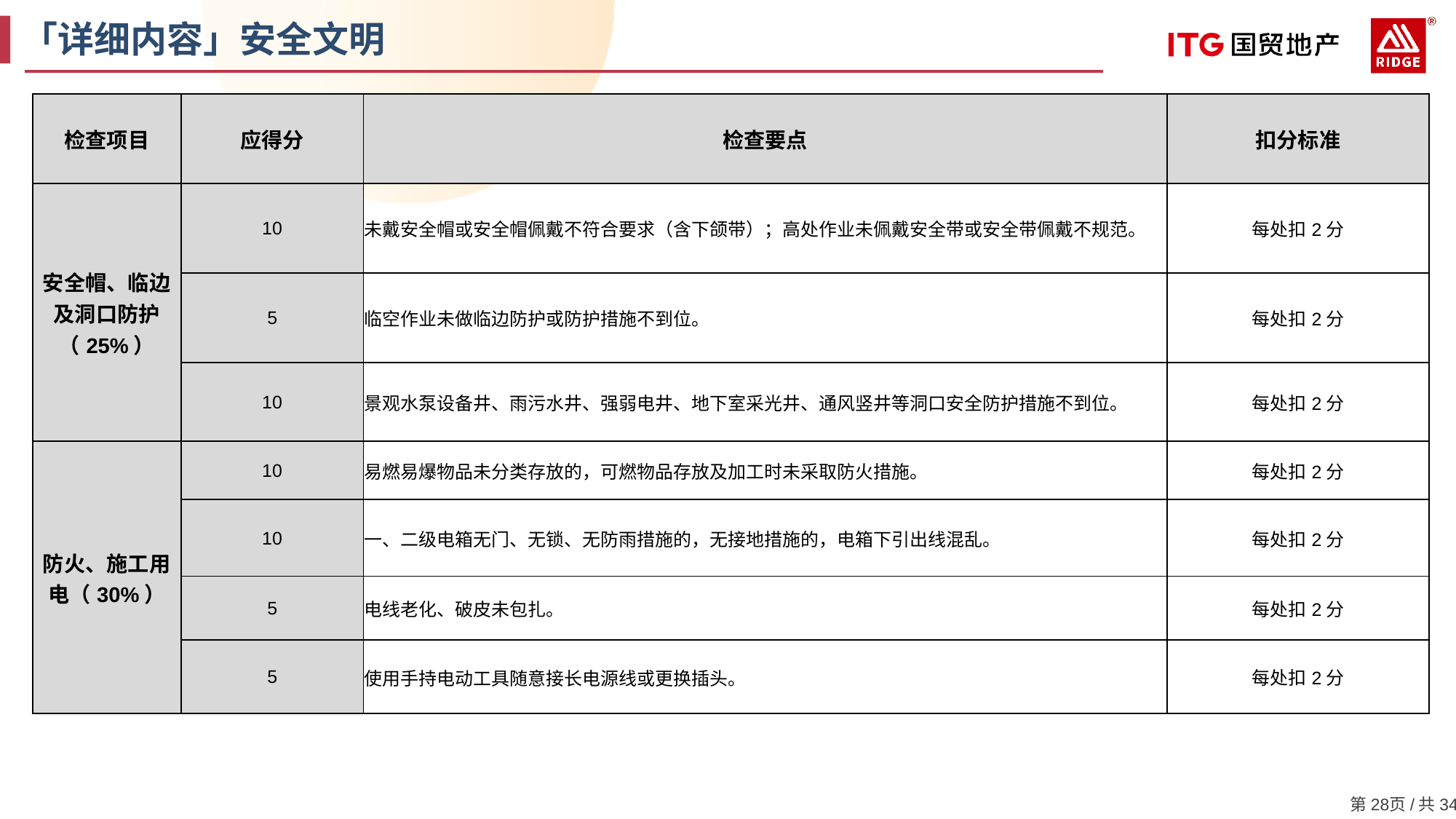

「详细内容」安全文明
| 检查项目 | 应得分 | 检查要点 | 扣分标准 |
| --- | --- | --- | --- |
| 安全帽、临边及洞口防护（25%） | 10 | 未戴安全帽或安全帽佩戴不符合要求（含下颌带）；高处作业未佩戴安全带或安全带佩戴不规范。 | 每处扣2分 |
|  | 5 | 临空作业未做临边防护或防护措施不到位。 | 每处扣2分 |
|  | 10 | 景观水泵设备井、雨污水井、强弱电井、地下室采光井、通风竖井等洞口安全防护措施不到位。 | 每处扣2分 |
| 防火、施工用电（30%） | 10 | 易燃易爆物品未分类存放的，可燃物品存放及加工时未采取防火措施。 | 每处扣2分 |
|  | 10 | 一、二级电箱无门、无锁、无防雨措施的，无接地措施的，电箱下引出线混乱。 | 每处扣2分 |
|  | 5 | 电线老化、破皮未包扎。 | 每处扣2分 |
|  | 5 | 使用手持电动工具随意接长电源线或更换插头。 | 每处扣2分 |